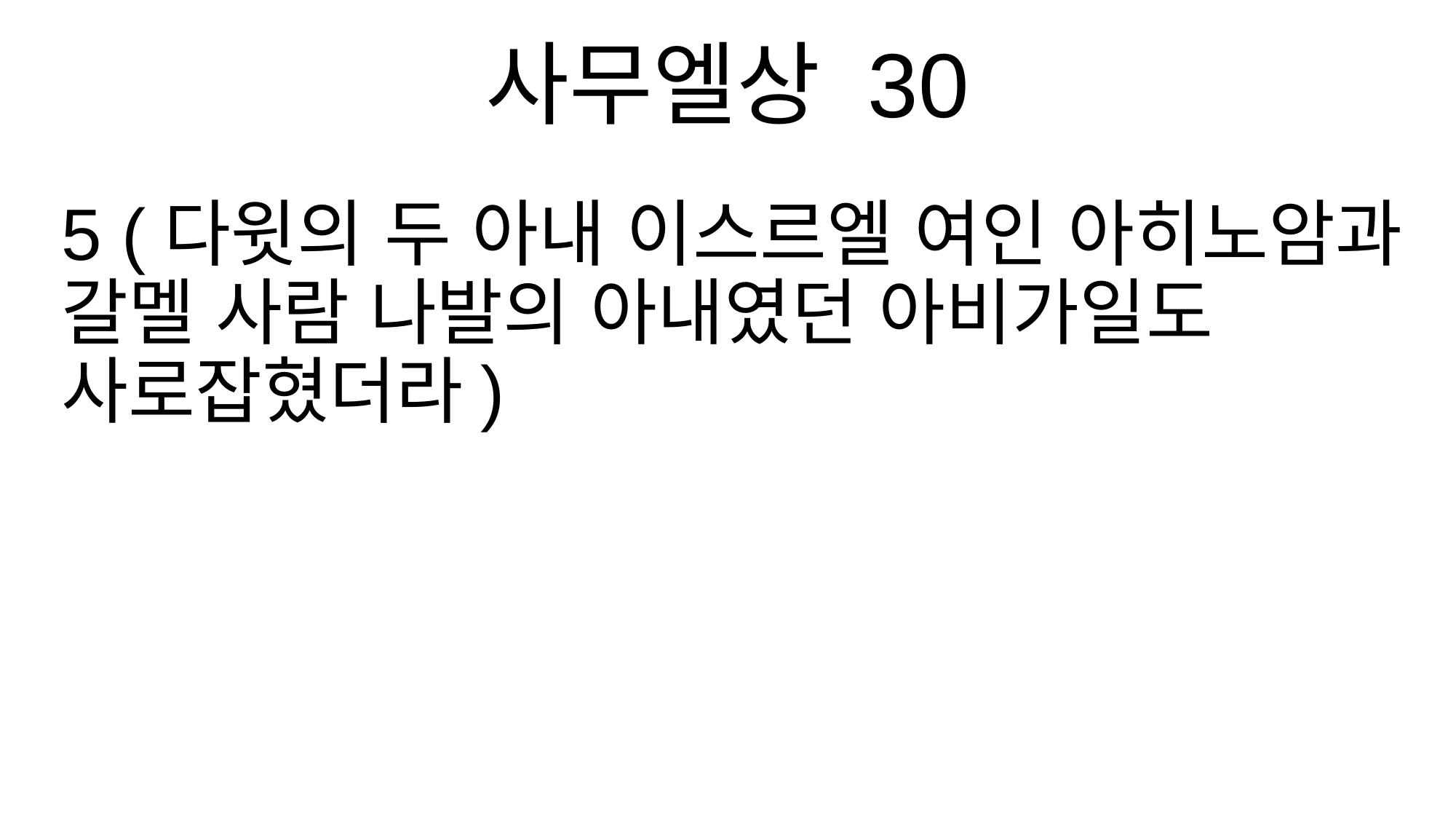

사무엘상 30
5 (다윗의 두 아내 이스르엘 여인 아히노암과 갈멜 사람 나발의 아내였던 아비가일도 사로잡혔더라)